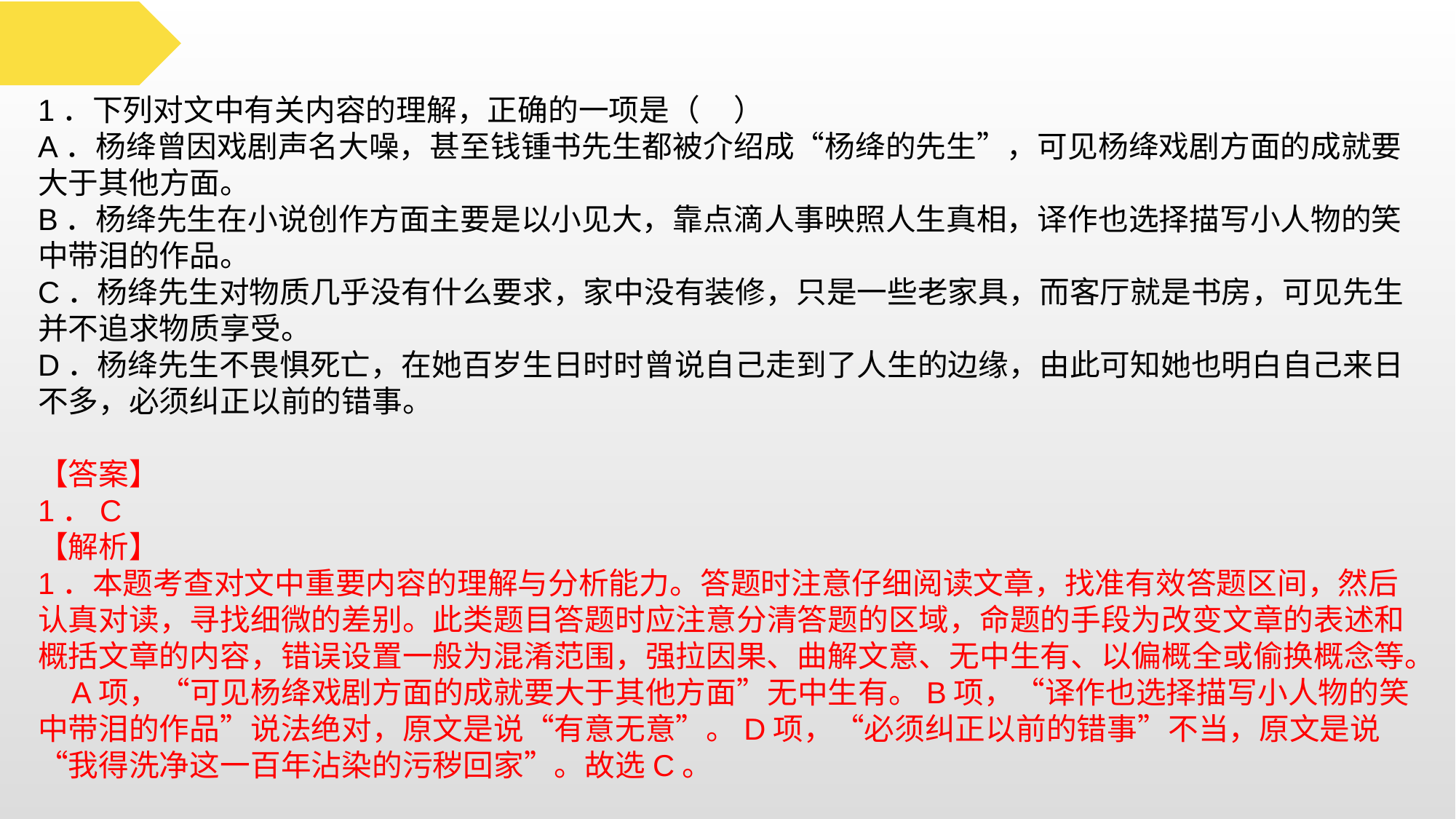

1．下列对文中有关内容的理解，正确的一项是（     ）
A．杨绛曾因戏剧声名大噪，甚至钱锺书先生都被介绍成“杨绛的先生”，可见杨绛戏剧方面的成就要大于其他方面。
B．杨绛先生在小说创作方面主要是以小见大，靠点滴人事映照人生真相，译作也选择描写小人物的笑中带泪的作品。
C．杨绛先生对物质几乎没有什么要求，家中没有装修，只是一些老家具，而客厅就是书房，可见先生并不追求物质享受。
D．杨绛先生不畏惧死亡，在她百岁生日时时曾说自己走到了人生的边缘，由此可知她也明白自己来日不多，必须纠正以前的错事。

【答案】
1．C
【解析】
1．本题考查对文中重要内容的理解与分析能力。答题时注意仔细阅读文章，找准有效答题区间，然后认真对读，寻找细微的差别。此类题目答题时应注意分清答题的区域，命题的手段为改变文章的表述和概括文章的内容，错误设置一般为混淆范围，强拉因果、曲解文意、无中生有、以偏概全或偷换概念等。
    A项，“可见杨绛戏剧方面的成就要大于其他方面”无中生有。B项，“译作也选择描写小人物的笑中带泪的作品”说法绝对，原文是说“有意无意”。D项，“必须纠正以前的错事”不当，原文是说“我得洗净这一百年沾染的污秽回家”。故选C。